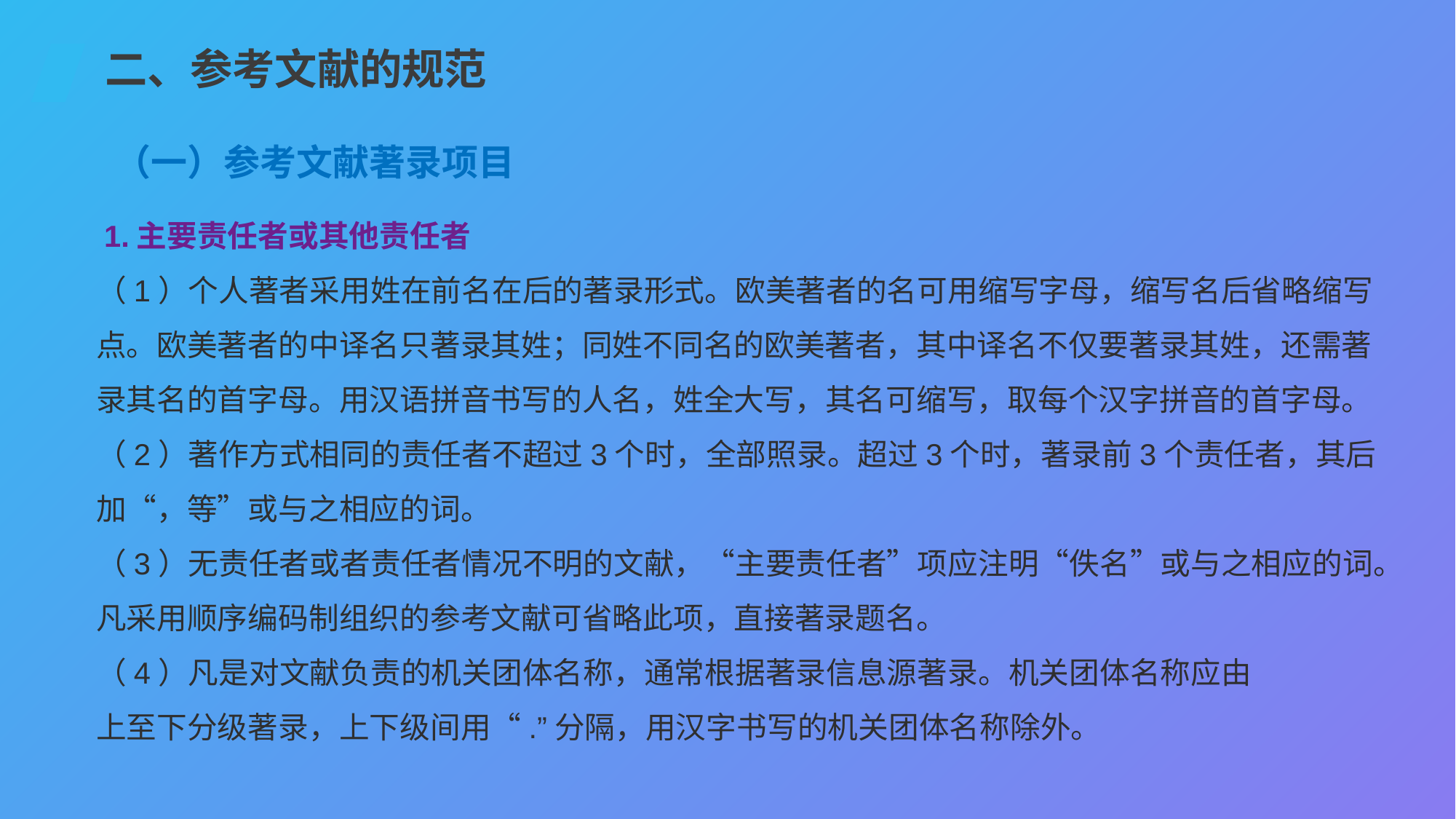

二、参考文献的规范
（一）参考文献著录项目
1.主要责任者或其他责任者
（1）个人著者采用姓在前名在后的著录形式。欧美著者的名可用缩写字母，缩写名后省略缩写点。欧美著者的中译名只著录其姓；同姓不同名的欧美著者，其中译名不仅要著录其姓，还需著录其名的首字母。用汉语拼音书写的人名，姓全大写，其名可缩写，取每个汉字拼音的首字母。
（2）著作方式相同的责任者不超过3个时，全部照录。超过3个时，著录前3个责任者，其后加“，等”或与之相应的词。
（3）无责任者或者责任者情况不明的文献，“主要责任者”项应注明“佚名”或与之相应的词。凡采用顺序编码制组织的参考文献可省略此项，直接著录题名。
（4）凡是对文献负责的机关团体名称，通常根据著录信息源著录。机关团体名称应由
上至下分级著录，上下级间用“.”分隔，用汉字书写的机关团体名称除外。